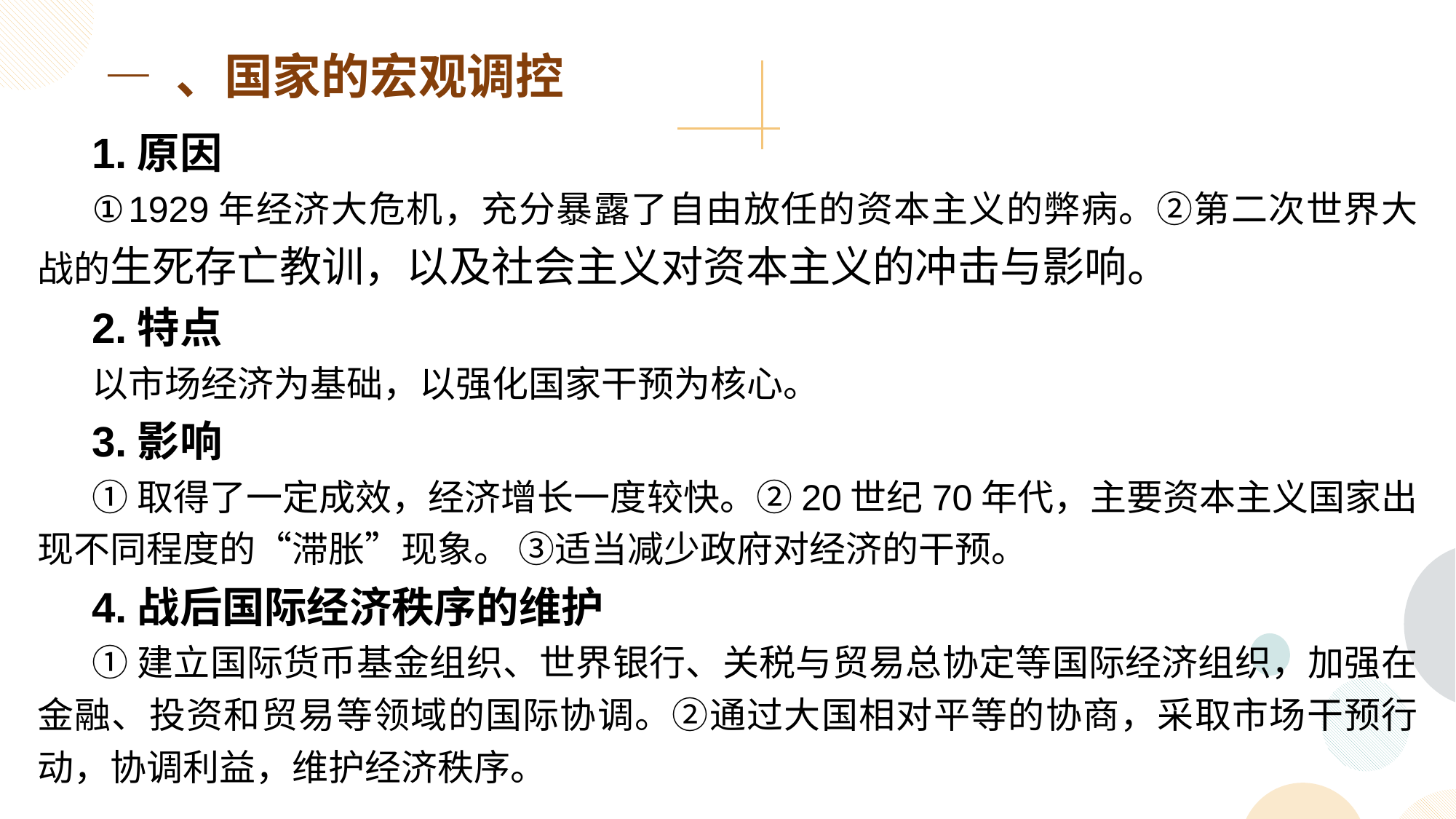

— 、国家的宏观调控
1.原因
①1929年经济大危机，充分暴露了自由放任的资本主义的弊病。②第二次世界大战的生死存亡教训，以及社会主义对资本主义的冲击与影响。
2.特点
以市场经济为基础，以强化国家干预为核心。
3.影响
①取得了一定成效，经济增长一度较快。②20世纪70年代，主要资本主义国家出现不同程度的“滞胀”现象。 ③适当减少政府对经济的干预。
4.战后国际经济秩序的维护
①建立国际货币基金组织、世界银行、关税与贸易总协定等国际经济组织，加强在金融、投资和贸易等领域的国际协调。②通过大国相对平等的协商，采取市场干预行动，协调利益，维护经济秩序。